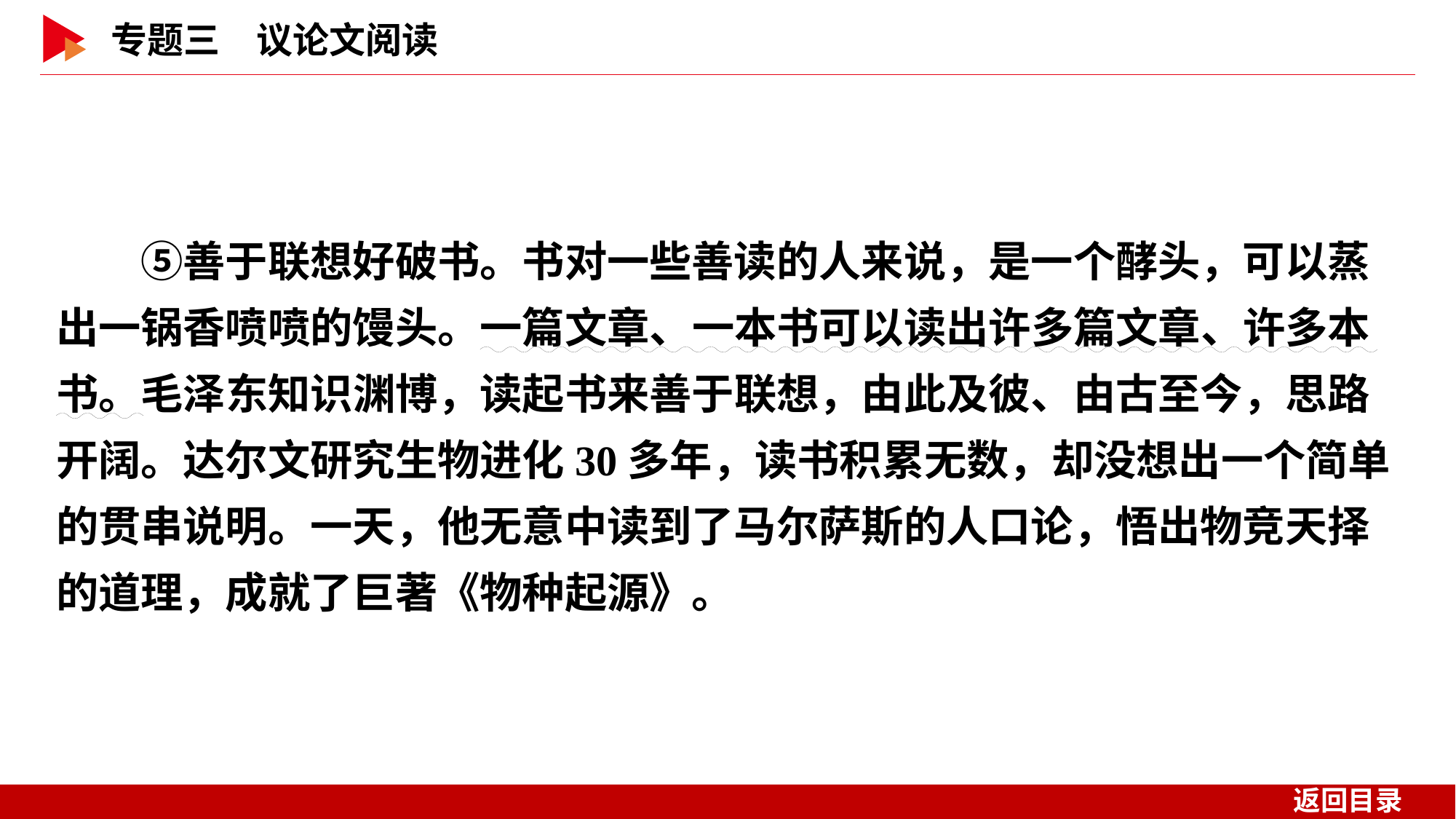

⑤善于联想好破书。书对一些善读的人来说，是一个酵头，可以蒸出一锅香喷喷的馒头。一篇文章、一本书可以读出许多篇文章、许多本书。毛泽东知识渊博，读起书来善于联想，由此及彼、由古至今，思路开阔。达尔文研究生物进化30多年，读书积累无数，却没想出一个简单的贯串说明。一天，他无意中读到了马尔萨斯的人口论，悟出物竞天择的道理，成就了巨著《物种起源》。